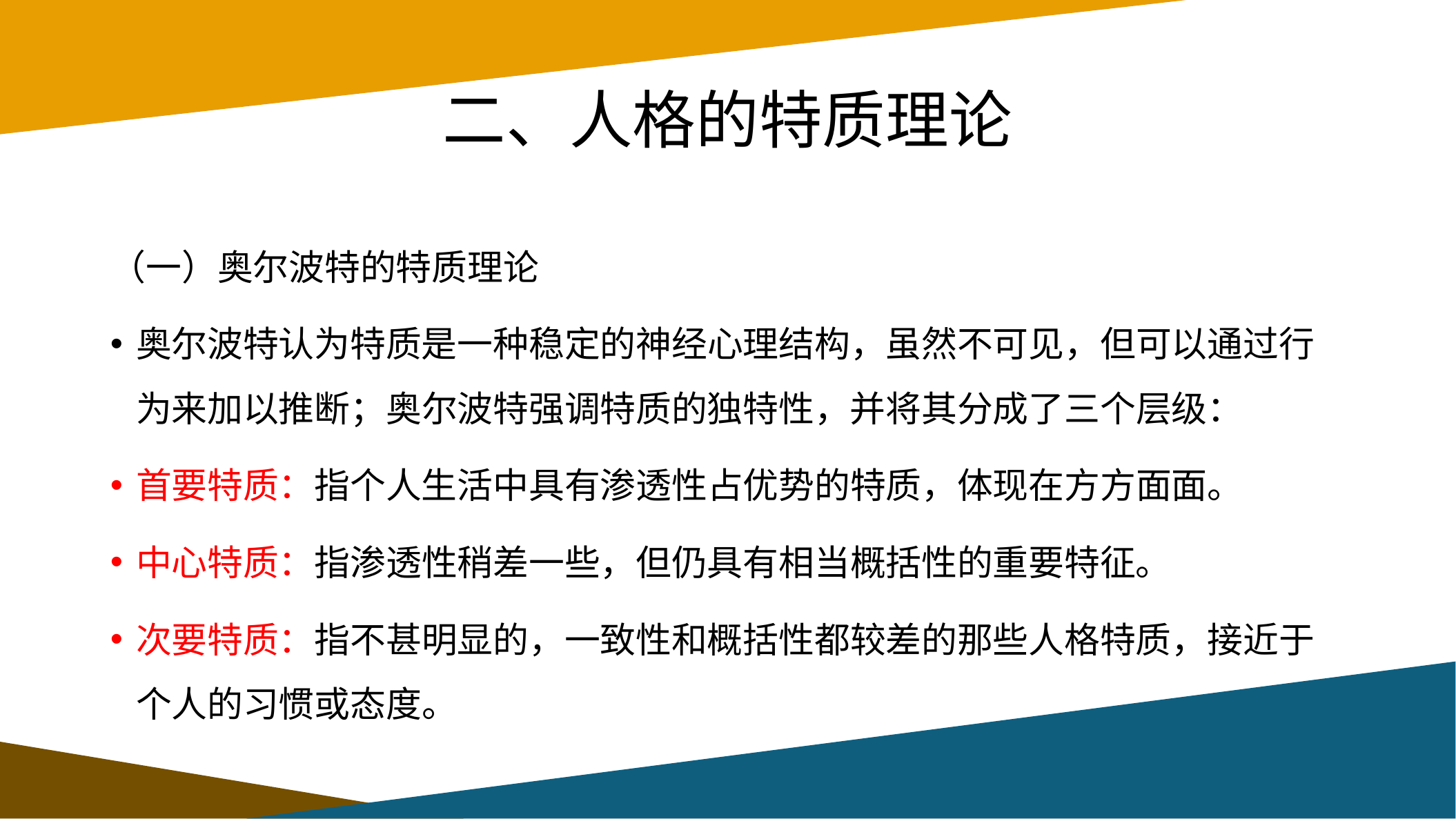

# 二、人格的特质理论
（一）奥尔波特的特质理论
奥尔波特认为特质是一种稳定的神经心理结构，虽然不可见，但可以通过行为来加以推断；奥尔波特强调特质的独特性，并将其分成了三个层级：
首要特质：指个人生活中具有渗透性占优势的特质，体现在方方面面。
中心特质：指渗透性稍差一些，但仍具有相当概括性的重要特征。
次要特质：指不甚明显的，一致性和概括性都较差的那些人格特质，接近于个人的习惯或态度。